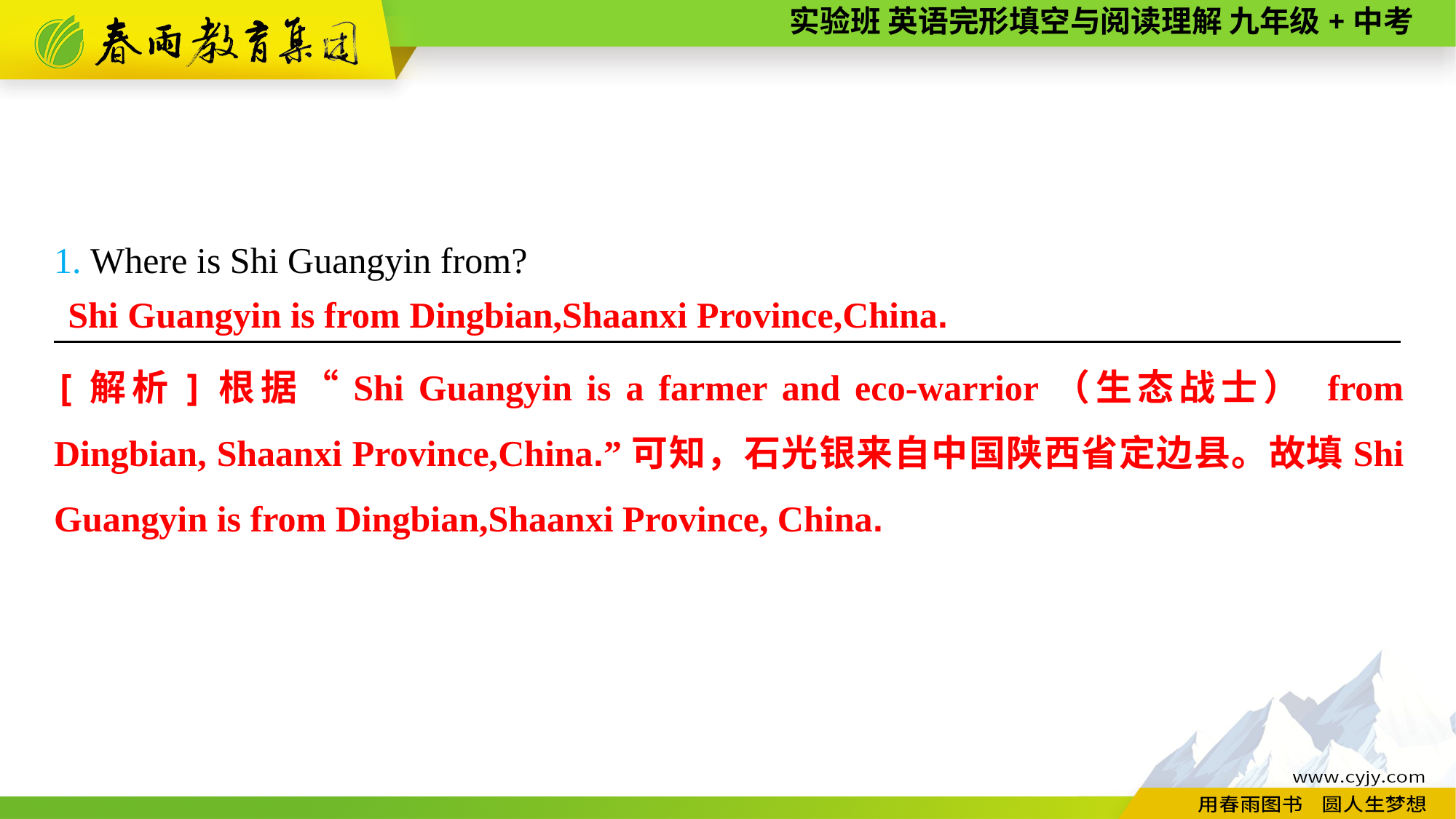

1. Where is Shi Guangyin from?
—————————————————————————————————————
Shi Guangyin is from Dingbian,Shaanxi Province,China.
[解析]根据“Shi Guangyin is a farmer and eco-warrior（生态战士） from Dingbian, Shaanxi Province,China.”可知，石光银来自中国陕西省定边县。故填Shi Guangyin is from Dingbian,Shaanxi Province, China.